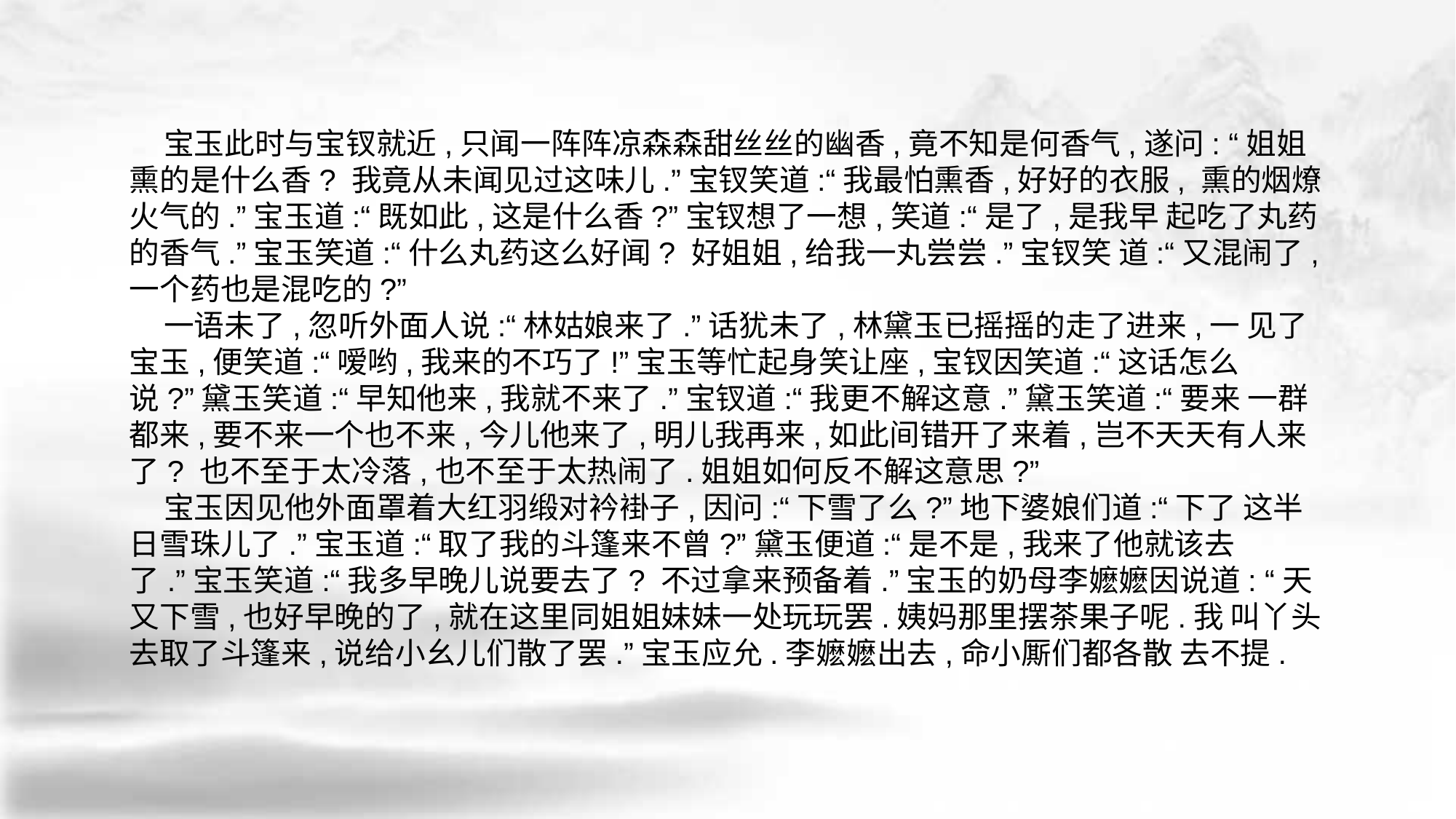

宝玉此时与宝钗就近,只闻一阵阵凉森森甜丝丝的幽香,竟不知是何香气,遂问: “姐姐熏的是什么香? 我竟从未闻见过这味儿.”宝钗笑道:“我最怕熏香,好好的衣服, 熏的烟燎火气的.”宝玉道:“既如此,这是什么香?”宝钗想了一想,笑道:“是了,是我早 起吃了丸药的香气.”宝玉笑道:“什么丸药这么好闻? 好姐姐,给我一丸尝尝.”宝钗笑 道:“又混闹了,一个药也是混吃的?”
    一语未了,忽听外面人说:“林姑娘来了.”话犹未了,林黛玉已摇摇的走了进来,一 见了宝玉,便笑道:“嗳哟,我来的不巧了!”宝玉等忙起身笑让座,宝钗因笑道:“这话怎么说?”黛玉笑道:“早知他来,我就不来了.”宝钗道:“我更不解这意.”黛玉笑道:“要来 一群都来,要不来一个也不来,今儿他来了,明儿我再来,如此间错开了来着,岂不天天有人来了? 也不至于太冷落,也不至于太热闹了.姐姐如何反不解这意思?”
    宝玉因见他外面罩着大红羽缎对衿褂子,因问:“下雪了么?”地下婆娘们道:“下了 这半日雪珠儿了.”宝玉道:“取了我的斗篷来不曾?”黛玉便道:“是不是,我来了他就该去 了.”宝玉笑道:“我多早晚儿说要去了? 不过拿来预备着.”宝玉的奶母李嬷嬷因说道: “天又下雪,也好早晚的了,就在这里同姐姐妹妹一处玩玩罢.姨妈那里摆茶果子呢.我 叫丫头去取了斗篷来,说给小幺儿们散了罢.”宝玉应允.李嬷嬷出去,命小厮们都各散 去不提.